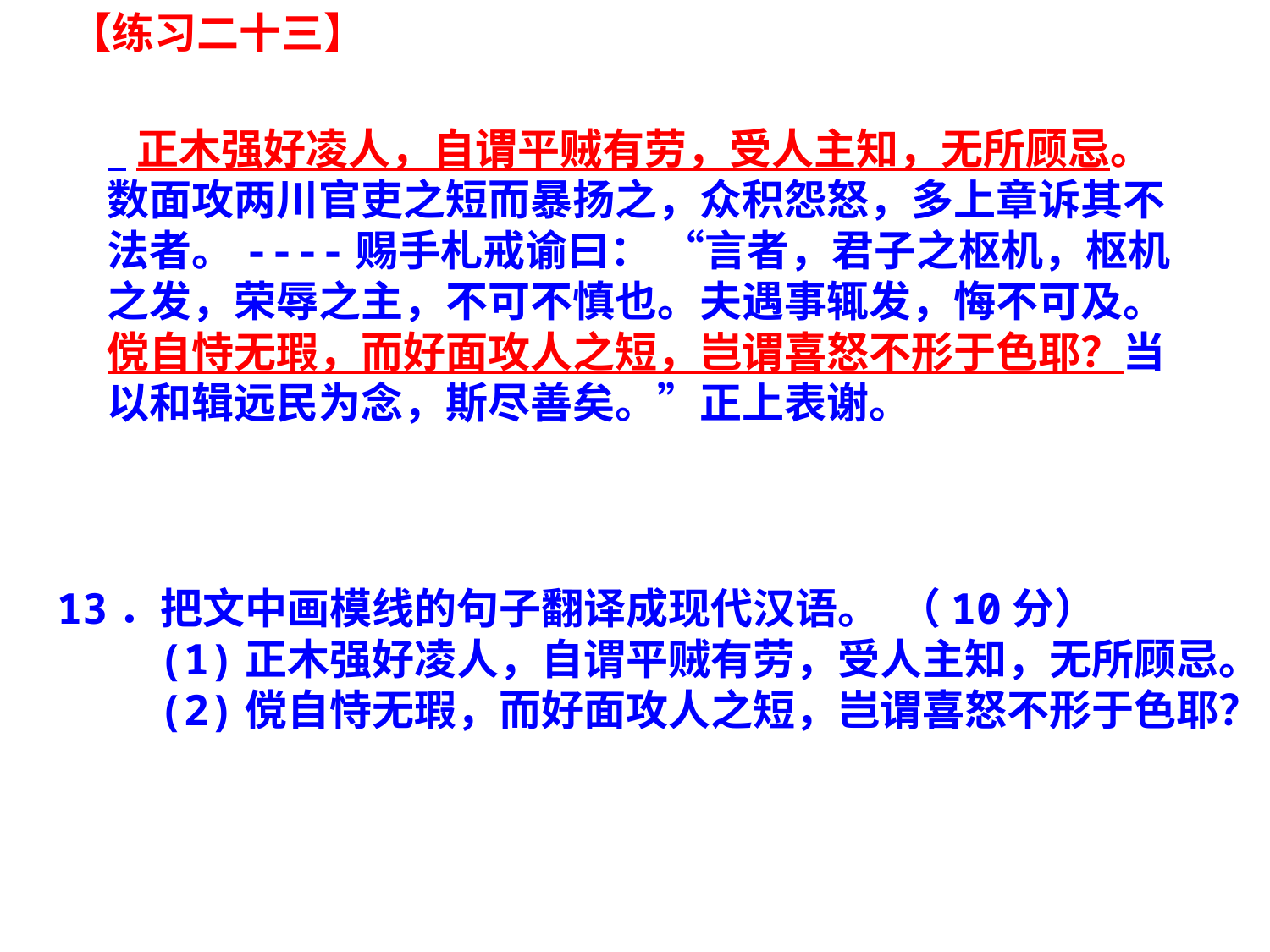

【练习二十三】
  正木强好凌人，自谓平贼有劳，受人主知，无所顾忌。数面攻两川官吏之短而暴扬之，众积怨怒，多上章诉其不法者。----赐手札戒谕曰： “言者，君子之枢机，枢机之发，荣辱之主，不可不慎也。夫遇事辄发，悔不可及。傥自恃无瑕，而好面攻人之短，岂谓喜怒不形于色耶？当以和辑远民为念，斯尽善矣。”正上表谢。

13．把文中画模线的句子翻译成现代汉语。  （10分）
    (1)正木强好凌人，自谓平贼有劳，受人主知，无所顾忌。
    (2)傥自恃无瑕，而好面攻人之短，岂谓喜怒不形于色耶？